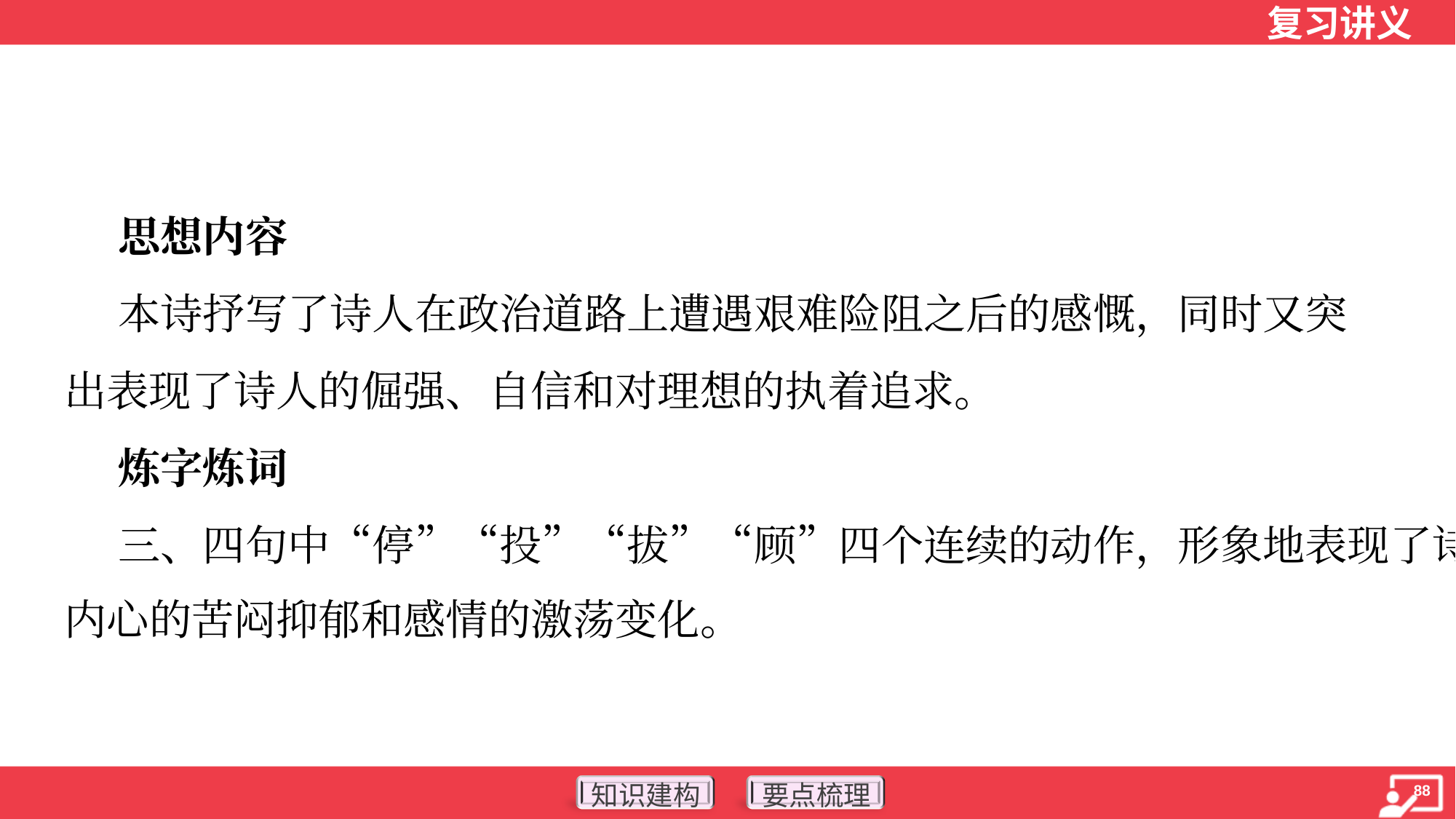

思想内容
    本诗抒写了诗人在政治道路上遭遇艰难险阻之后的感慨，同时又突
出表现了诗人的倔强、自信和对理想的执着追求。
    炼字炼词
    三、四句中“停”“投”“拔”“顾”四个连续的动作，形象地表现了诗人
内心的苦闷抑郁和感情的激荡变化。